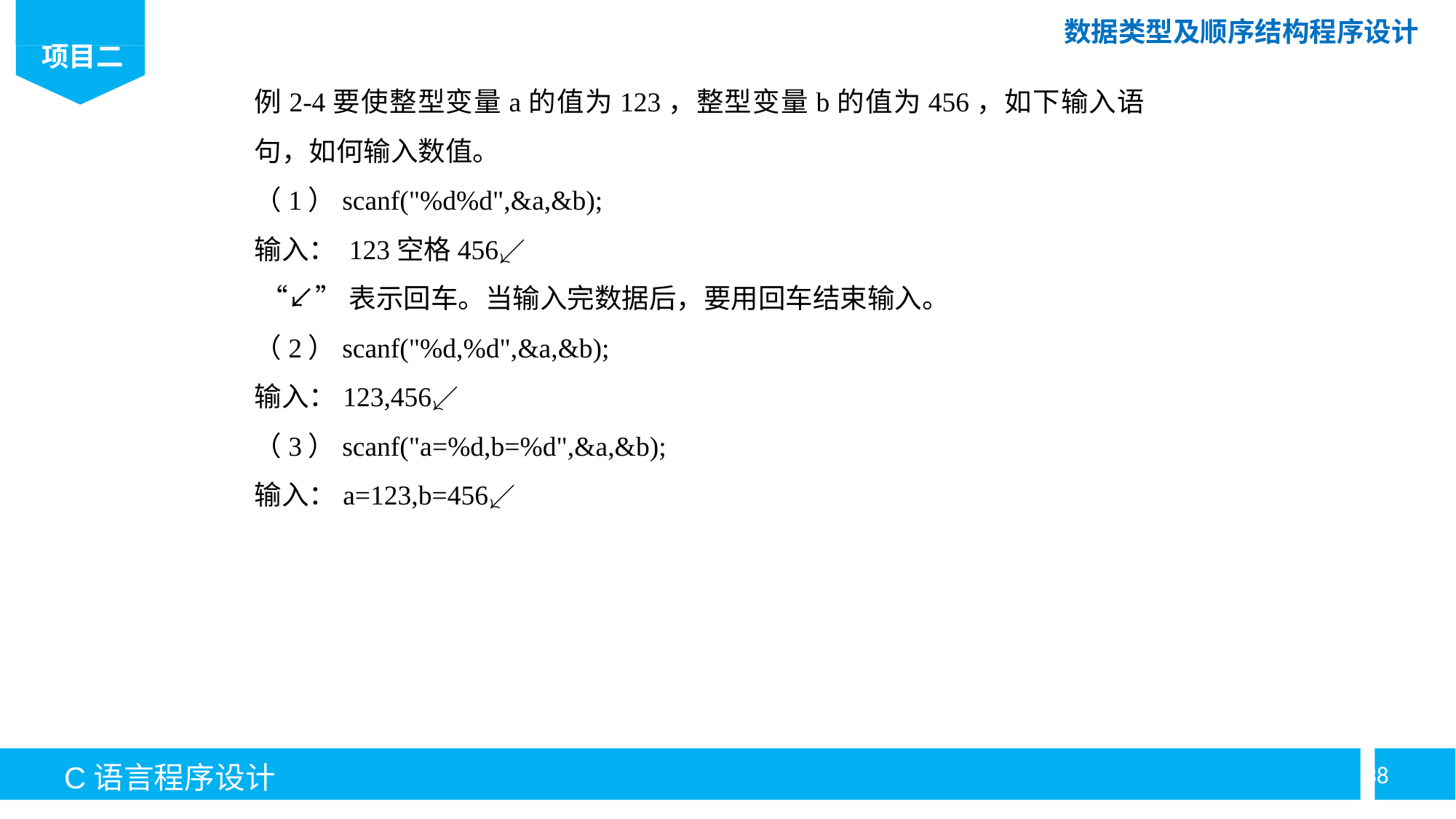

例2-4要使整型变量a的值为123，整型变量b的值为456，如下输入语句，如何输入数值。
（1）scanf("%d%d",&a,&b);
输入： 123空格456↙
 “↙”表示回车。当输入完数据后，要用回车结束输入。
（2）scanf("%d,%d",&a,&b);
输入：123,456↙
（3）scanf("a=%d,b=%d",&a,&b);
输入：a=123,b=456↙